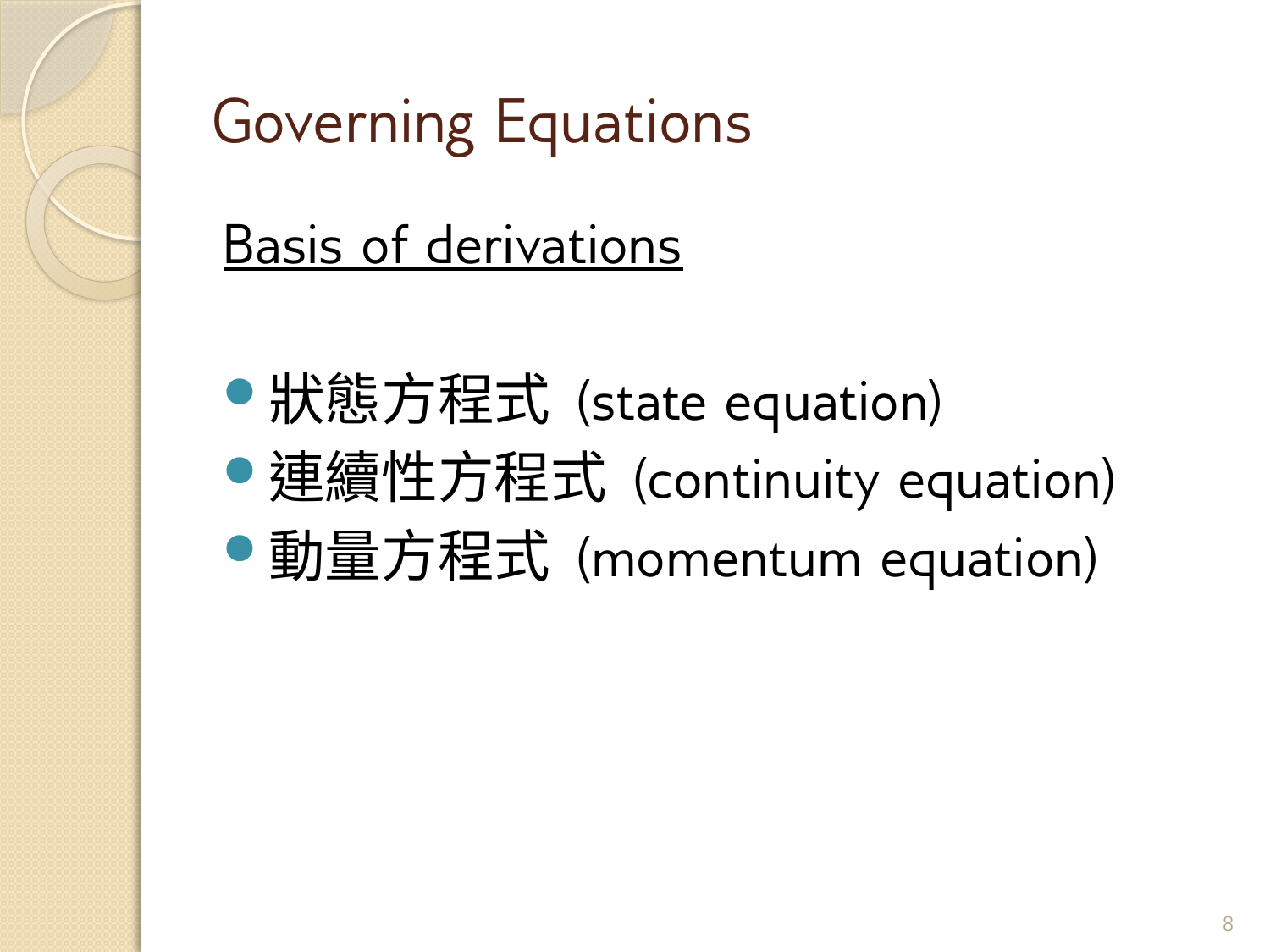

# Governing Equations
Basis of derivations

狀態方程式 (state equation)
連續性方程式 (continuity equation)
動量方程式 (momentum equation)
8